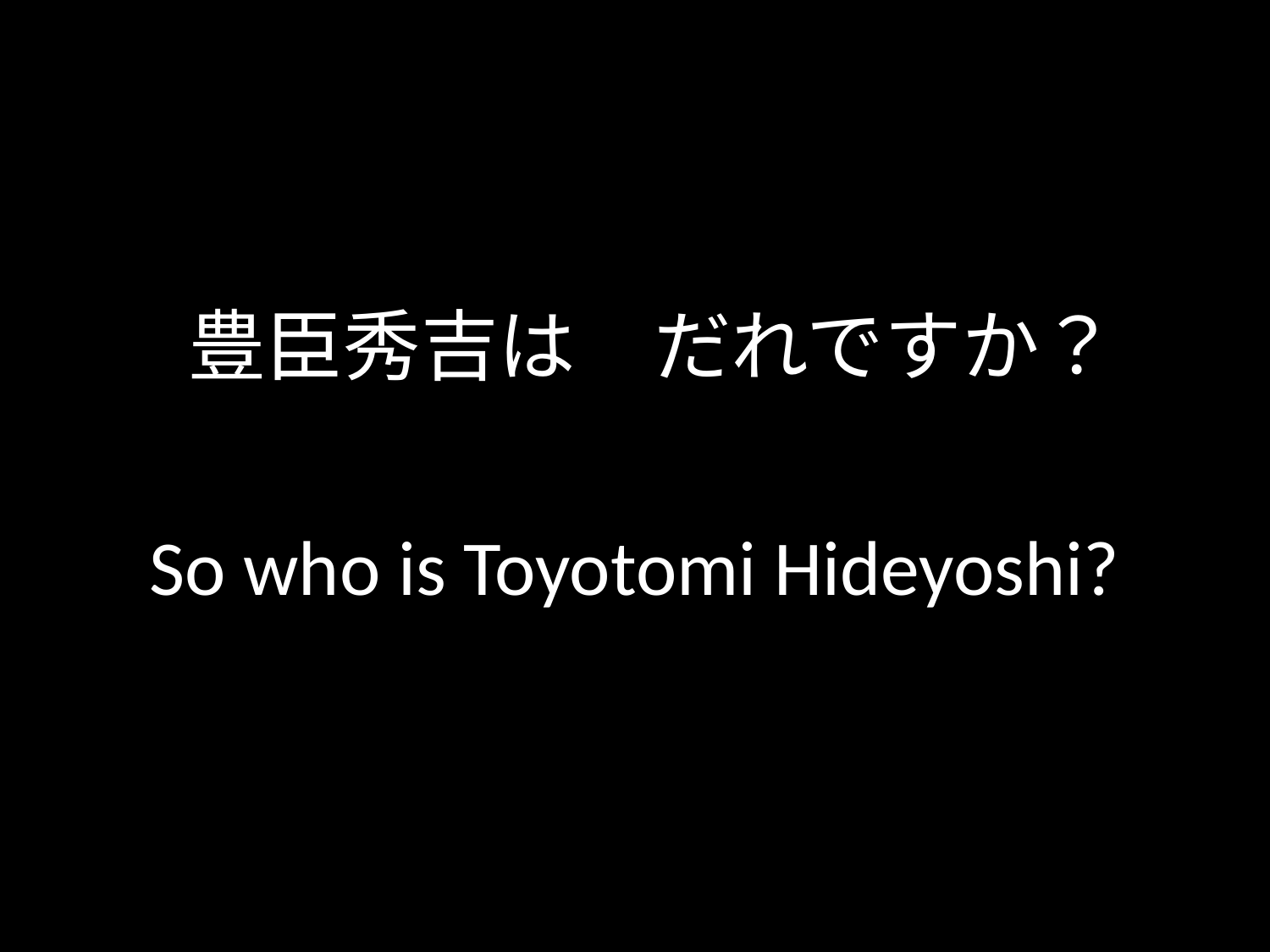

# 豊臣秀吉は　だれですか？
So who is Toyotomi Hideyoshi?